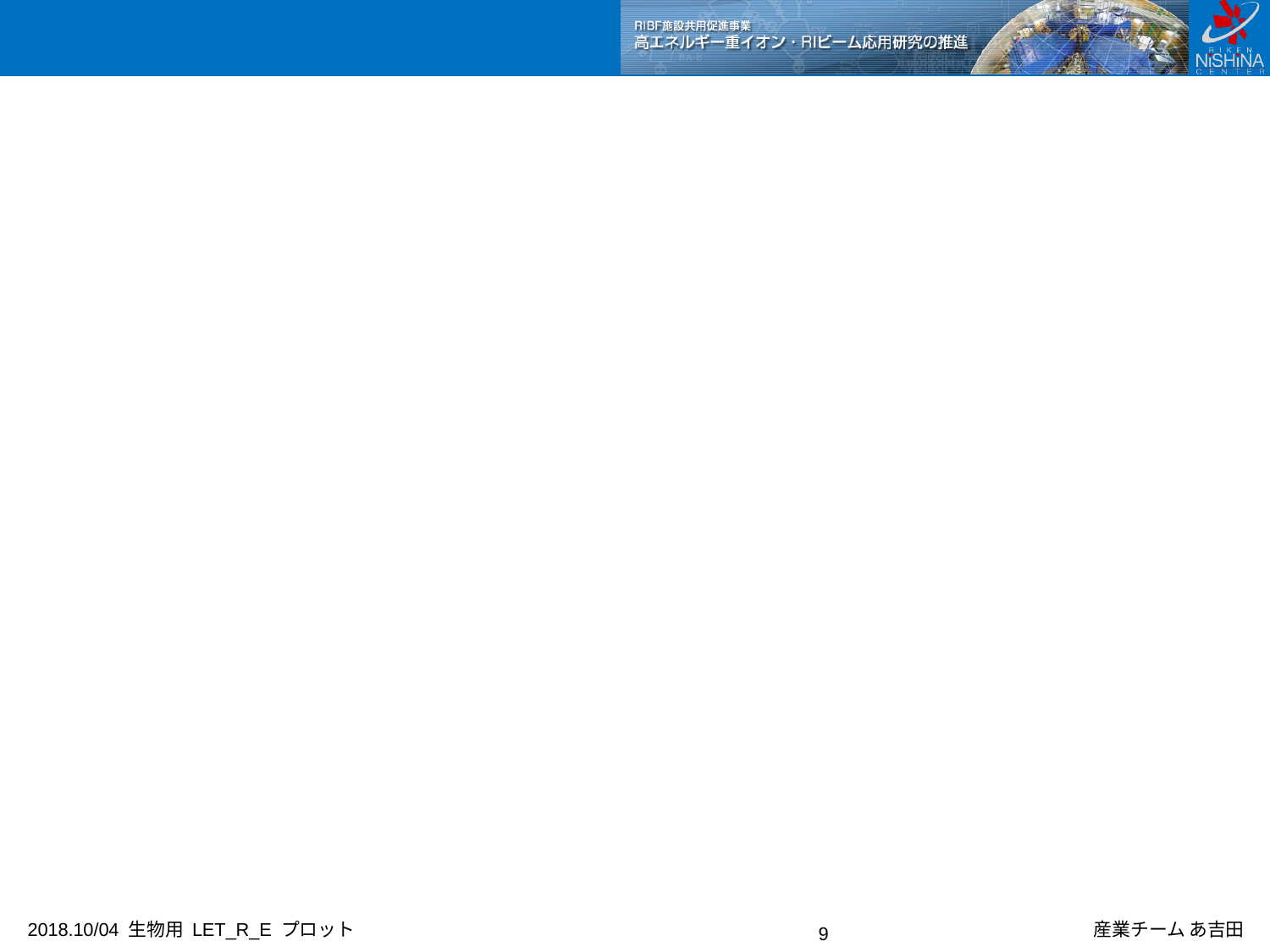

2018.10/04 生物用 LET_R_E プロット
9
産業チーム あ吉田